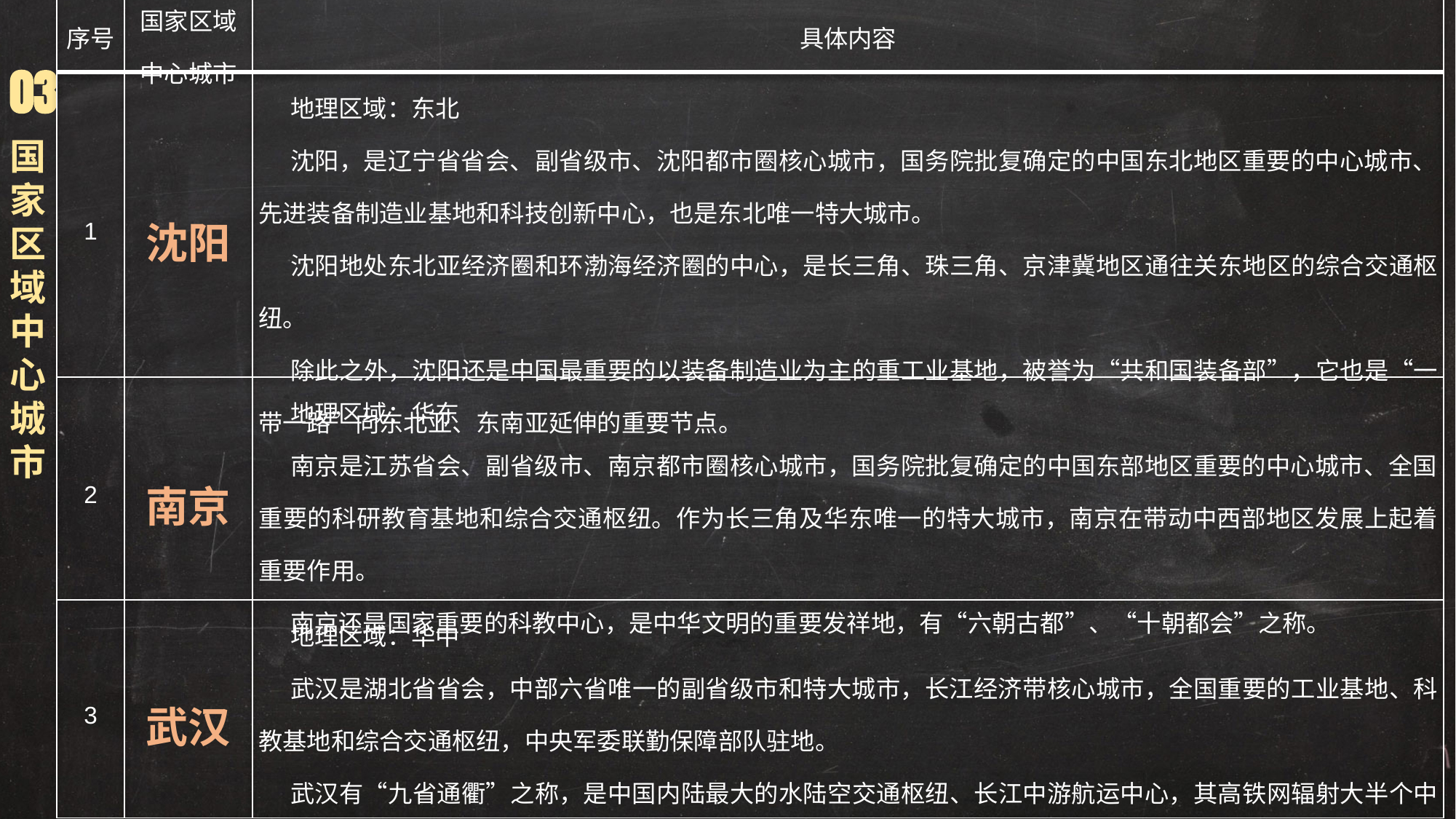

| 序号 | 国家区域中心城市 | 具体内容 |
| --- | --- | --- |
| 1 | 沈阳 | 地理区域：东北 沈阳，是辽宁省省会、副省级市、沈阳都市圈核心城市，国务院批复确定的中国东北地区重要的中心城市、先进装备制造业基地和科技创新中心，也是东北唯一特大城市。 沈阳地处东北亚经济圈和环渤海经济圈的中心，是长三角、珠三角、京津冀地区通往关东地区的综合交通枢纽。 除此之外，沈阳还是中国最重要的以装备制造业为主的重工业基地，被誉为“共和国装备部”，它也是“一带一路”向东北亚、东南亚延伸的重要节点。 |
| 2 | 南京 | 地理区域：华东 南京是江苏省会、副省级市、南京都市圈核心城市，国务院批复确定的中国东部地区重要的中心城市、全国重要的科研教育基地和综合交通枢纽。作为长三角及华东唯一的特大城市，南京在带动中西部地区发展上起着重要作用。 南京还是国家重要的科教中心，是中华文明的重要发祥地，有“六朝古都”、“十朝都会”之称。 |
| 3 | 武汉 | 地理区域：华中 武汉是湖北省省会，中部六省唯一的副省级市和特大城市，长江经济带核心城市，全国重要的工业基地、科教基地和综合交通枢纽，中央军委联勤保障部队驻地。 武汉有“九省通衢”之称，是中国内陆最大的水陆空交通枢纽、长江中游航运中心，其高铁网辐射大半个中国，是华中地区唯一可直航全球五大洲的城市。 |
03
国家区域中心城市